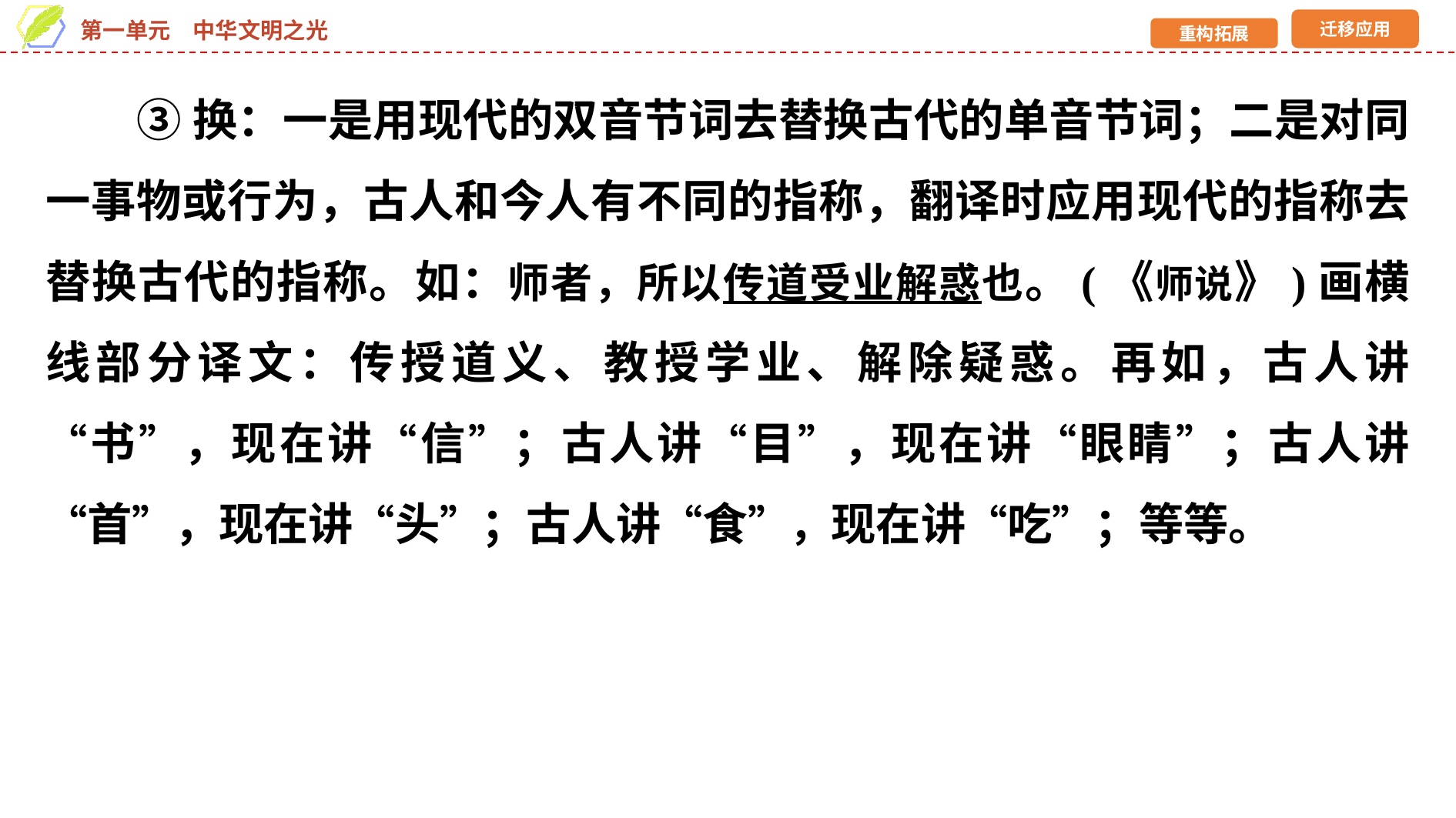

③换：一是用现代的双音节词去替换古代的单音节词；二是对同一事物或行为，古人和今人有不同的指称，翻译时应用现代的指称去替换古代的指称。如：师者，所以传道受业解惑也。(《师说》)画横线部分译文：传授道义、教授学业、解除疑惑。再如，古人讲“书”，现在讲“信”；古人讲“目”，现在讲“眼睛”；古人讲“首”，现在讲“头”；古人讲“食”，现在讲“吃”；等等。